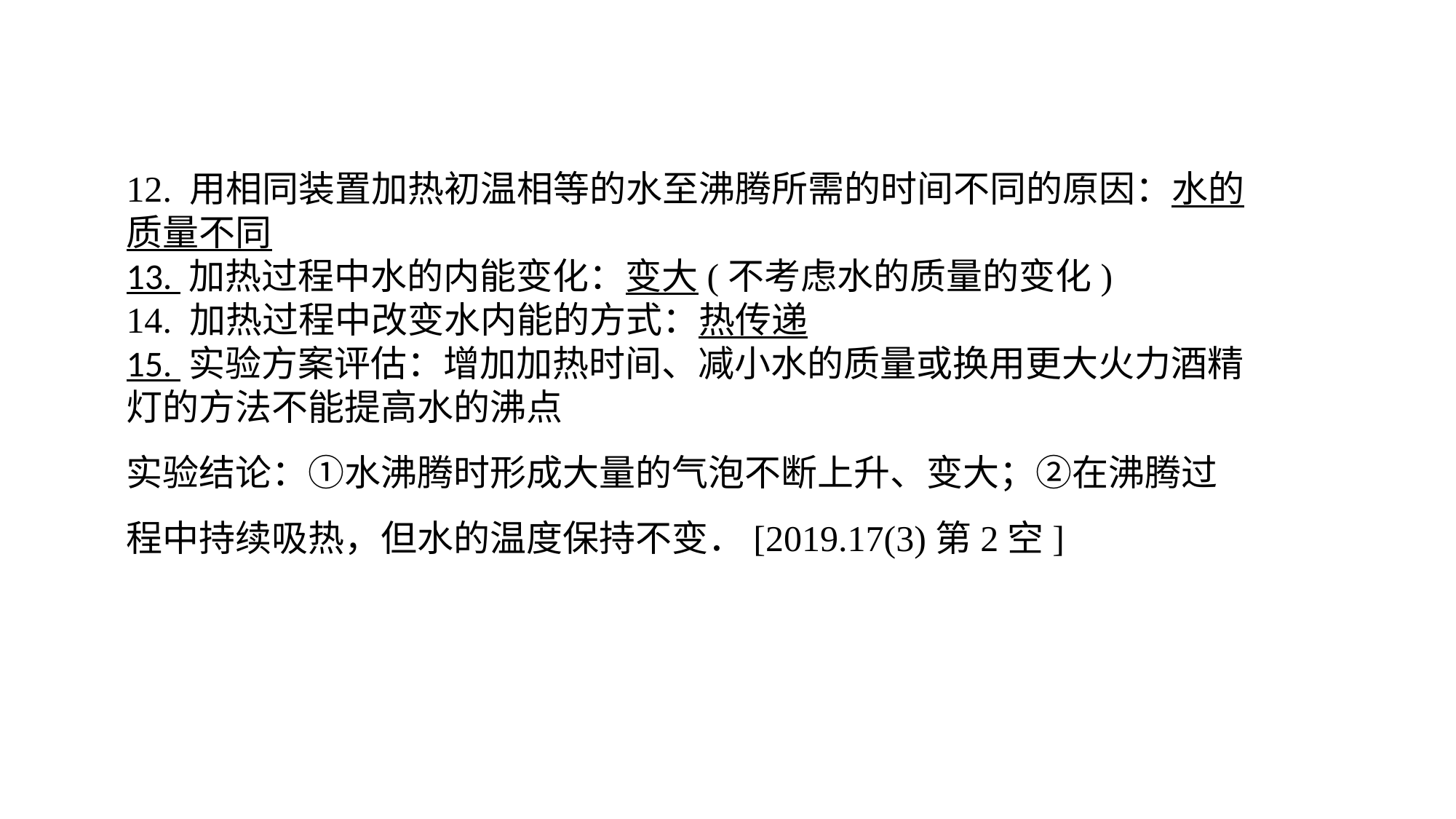

12. 用相同装置加热初温相等的水至沸腾所需的时间不同的原因：水的质量不同13. 加热过程中水的内能变化：变大(不考虑水的质量的变化) 14. 加热过程中改变水内能的方式：热传递15. 实验方案评估：增加加热时间、减小水的质量或换用更大火力酒精灯的方法不能提高水的沸点实验结论：①水沸腾时形成大量的气泡不断上升、变大；②在沸腾过程中持续吸热，但水的温度保持不变．[2019.17(3)第2空]